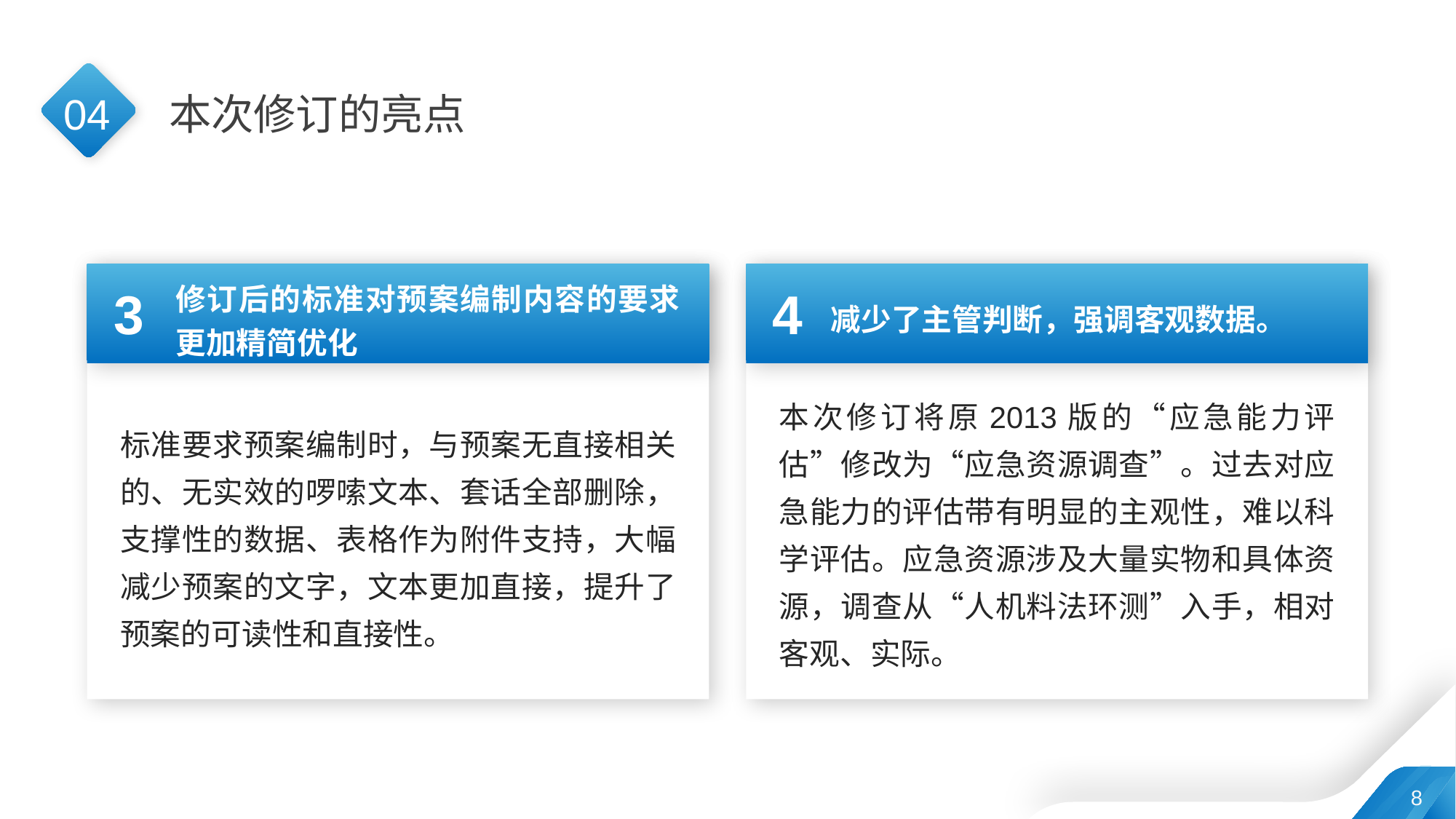

04
本次修订的亮点

修订后的标准对预案编制内容的要求更加精简优化
3
4
减少了主管判断，强调客观数据。
本次修订将原2013版的“应急能力评估”修改为“应急资源调查”。过去对应急能力的评估带有明显的主观性，难以科学评估。应急资源涉及大量实物和具体资源，调查从“人机料法环测”入手，相对客观、实际。
标准要求预案编制时，与预案无直接相关的、无实效的啰嗦文本、套话全部删除，支撑性的数据、表格作为附件支持，大幅减少预案的文字，文本更加直接，提升了预案的可读性和直接性。